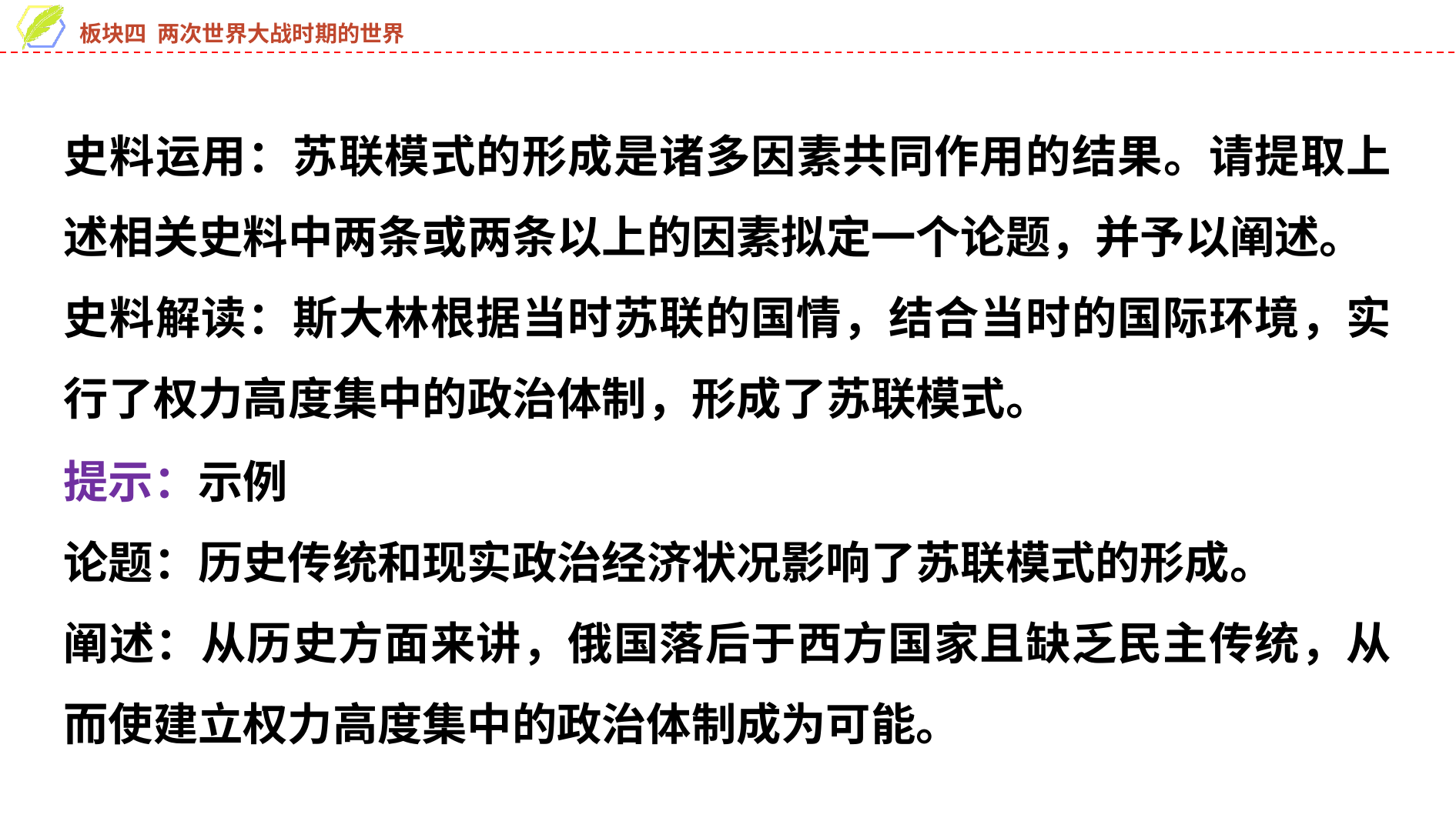

史料运用：苏联模式的形成是诸多因素共同作用的结果。请提取上述相关史料中两条或两条以上的因素拟定一个论题，并予以阐述。
史料解读：斯大林根据当时苏联的国情，结合当时的国际环境，实行了权力高度集中的政治体制，形成了苏联模式。
提示：示例
论题：历史传统和现实政治经济状况影响了苏联模式的形成。
阐述：从历史方面来讲，俄国落后于西方国家且缺乏民主传统，从而使建立权力高度集中的政治体制成为可能。